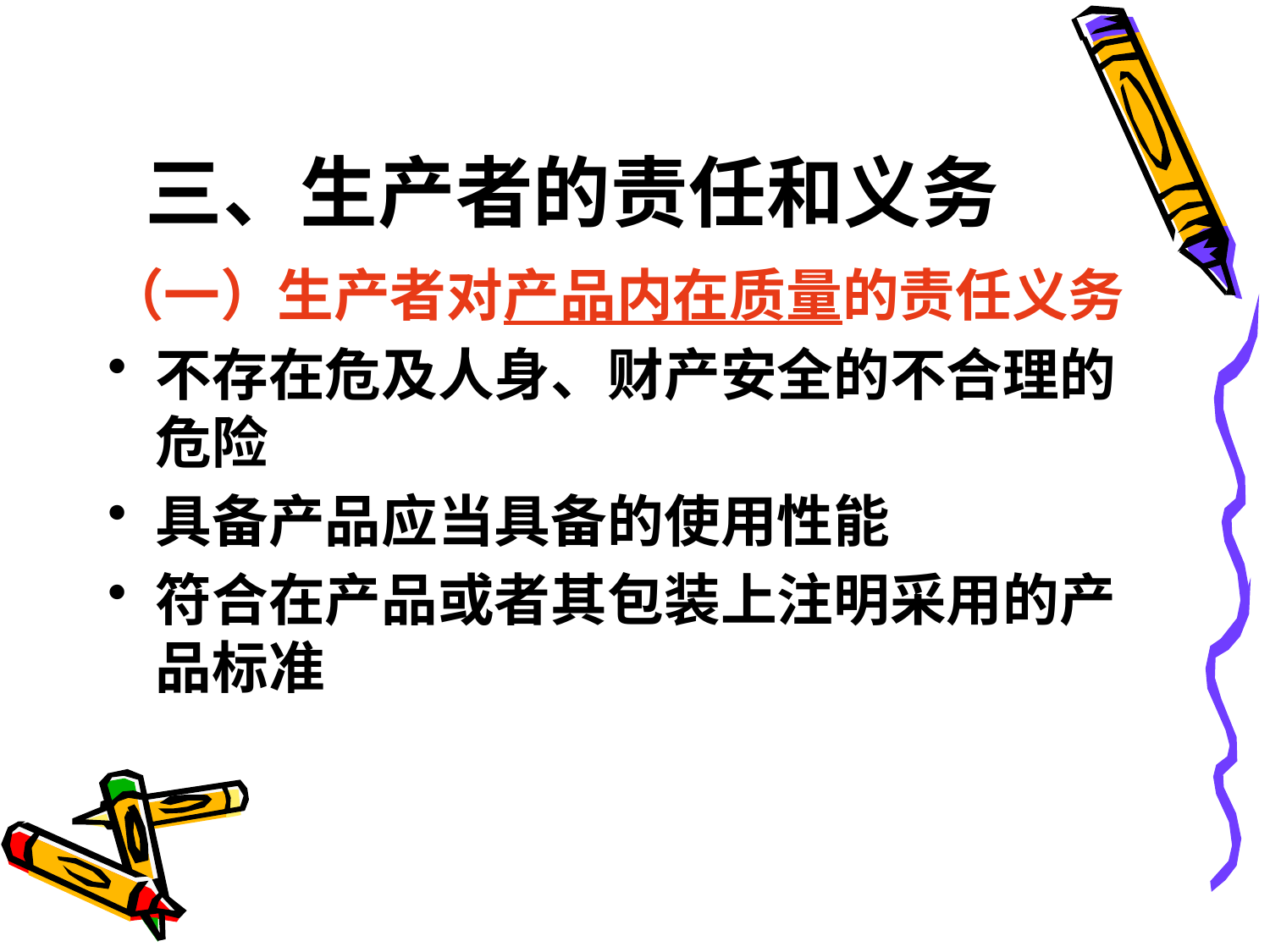

# 三、生产者的责任和义务
（一）生产者对产品内在质量的责任义务
不存在危及人身、财产安全的不合理的危险
具备产品应当具备的使用性能
符合在产品或者其包装上注明采用的产品标准